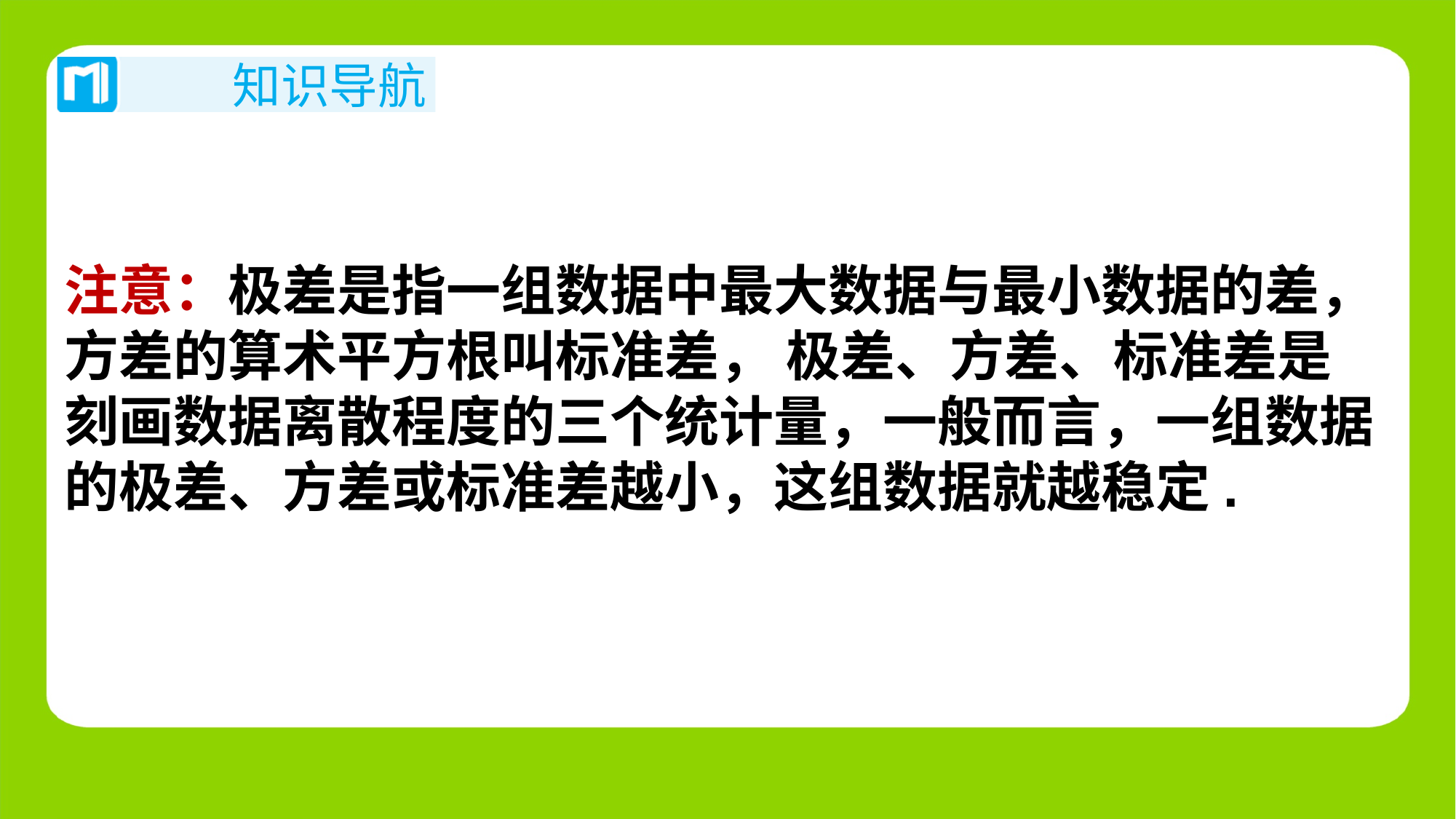

注意：极差是指一组数据中最大数据与最小数据的差，
方差的算术平方根叫标准差， 极差、方差、标准差是
刻画数据离散程度的三个统计量，一般而言，一组数据
的极差、方差或标准差越小，这组数据就越稳定.